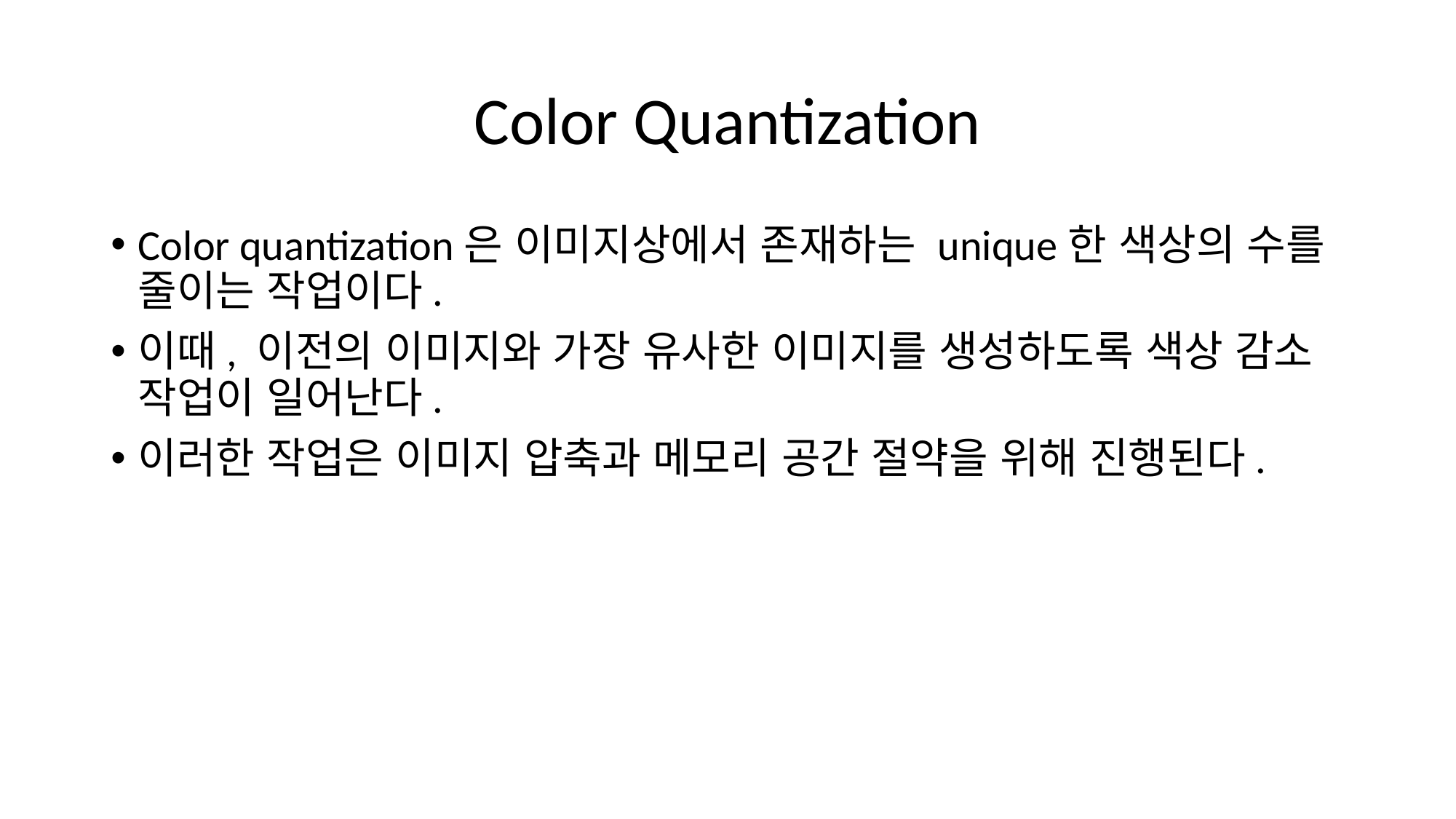

# Color Quantization
Color quantization은 이미지상에서 존재하는 unique한 색상의 수를 줄이는 작업이다.
이때, 이전의 이미지와 가장 유사한 이미지를 생성하도록 색상 감소 작업이 일어난다.
이러한 작업은 이미지 압축과 메모리 공간 절약을 위해 진행된다.